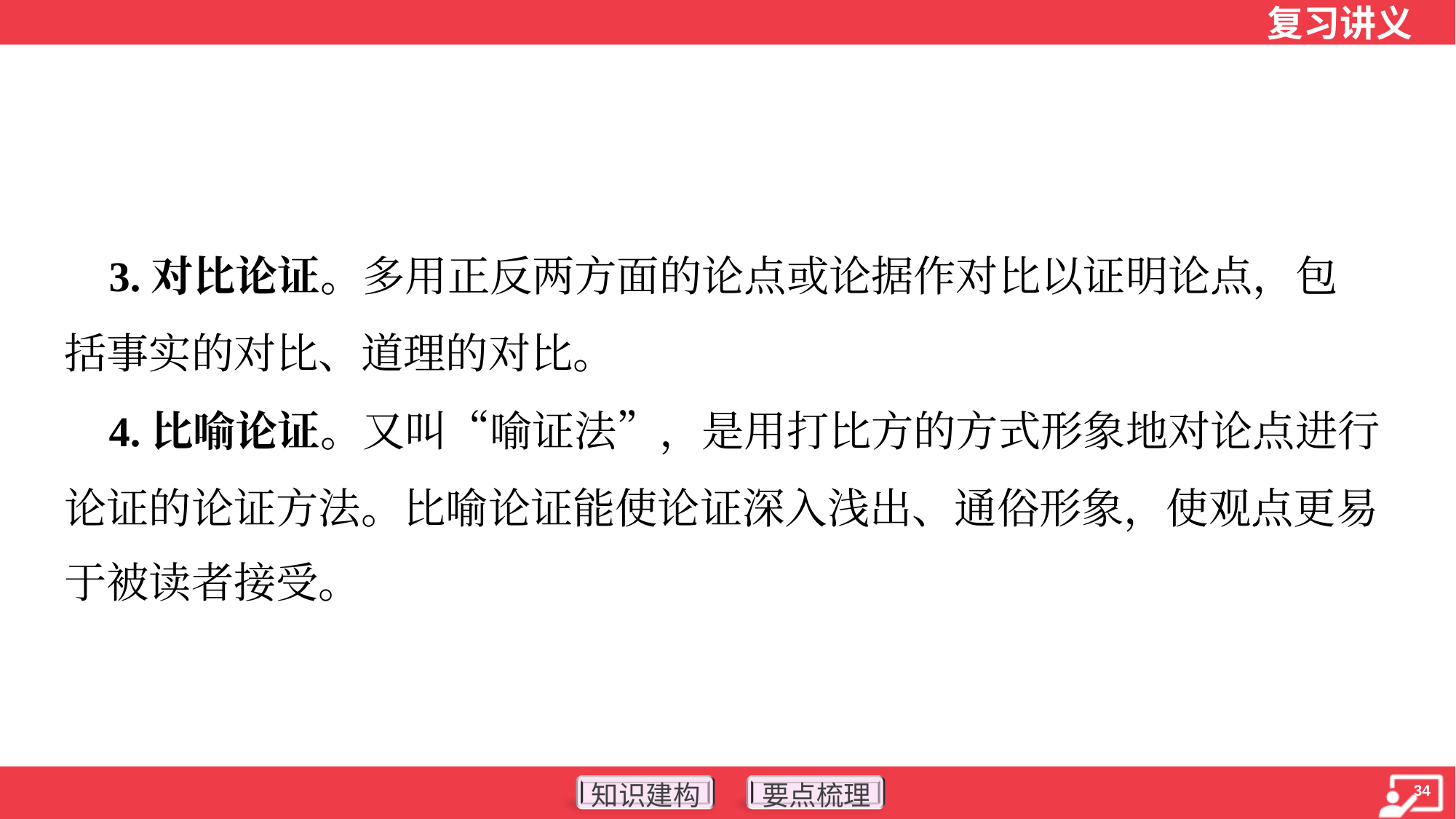

3.对比论证。多用正反两方面的论点或论据作对比以证明论点，包
括事实的对比、道理的对比。
    4.比喻论证。又叫“喻证法”，是用打比方的方式形象地对论点进行
论证的论证方法。比喻论证能使论证深入浅出、通俗形象，使观点更易
于被读者接受。